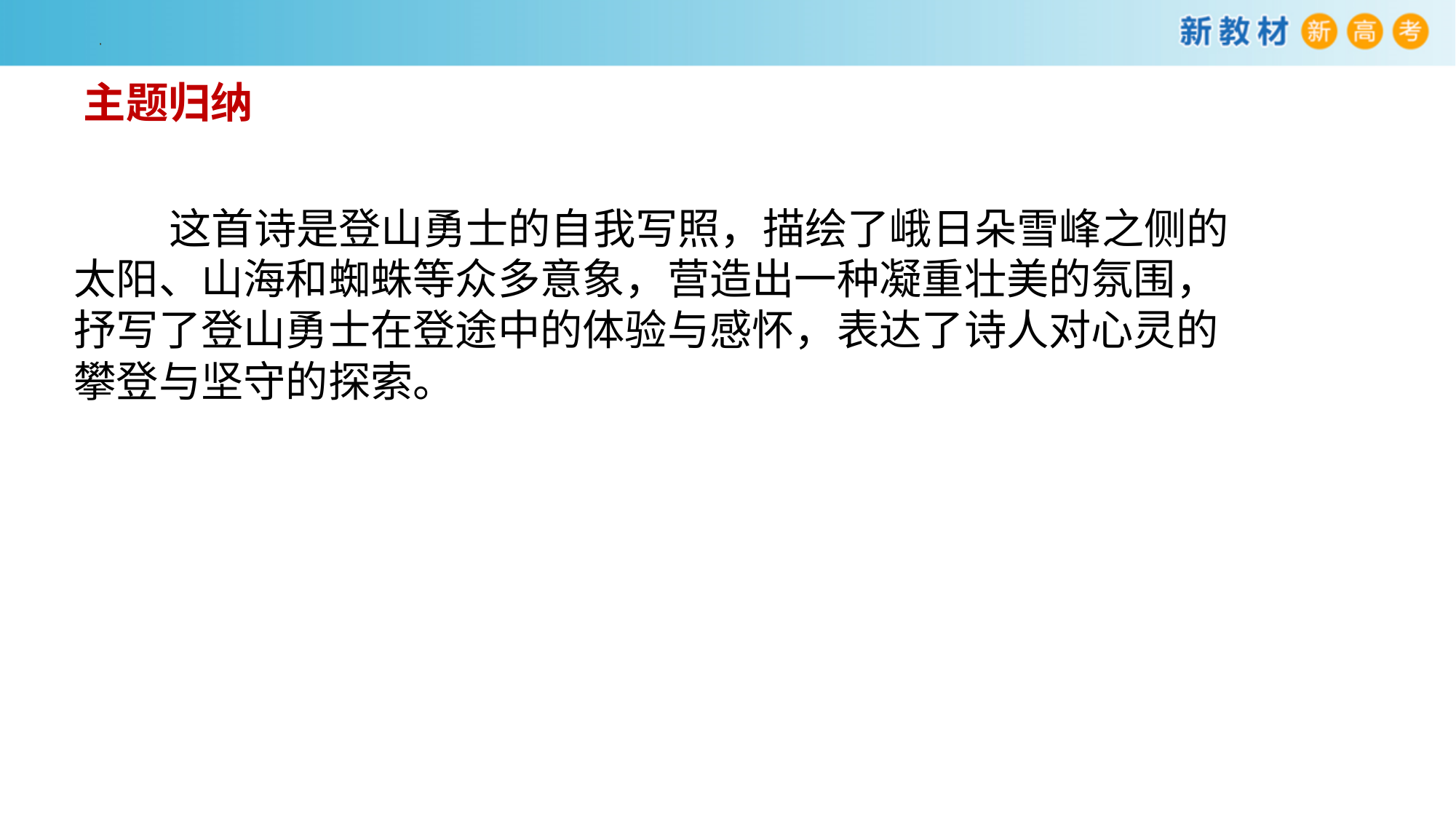

# 主题归纳
         这首诗是登山勇士的自我写照，描绘了峨日朵雪峰之侧的太阳、山海和蜘蛛等众多意象，营造出一种凝重壮美的氛围，抒写了登山勇士在登途中的体验与感怀，表达了诗人对心灵的攀登与坚守的探索。